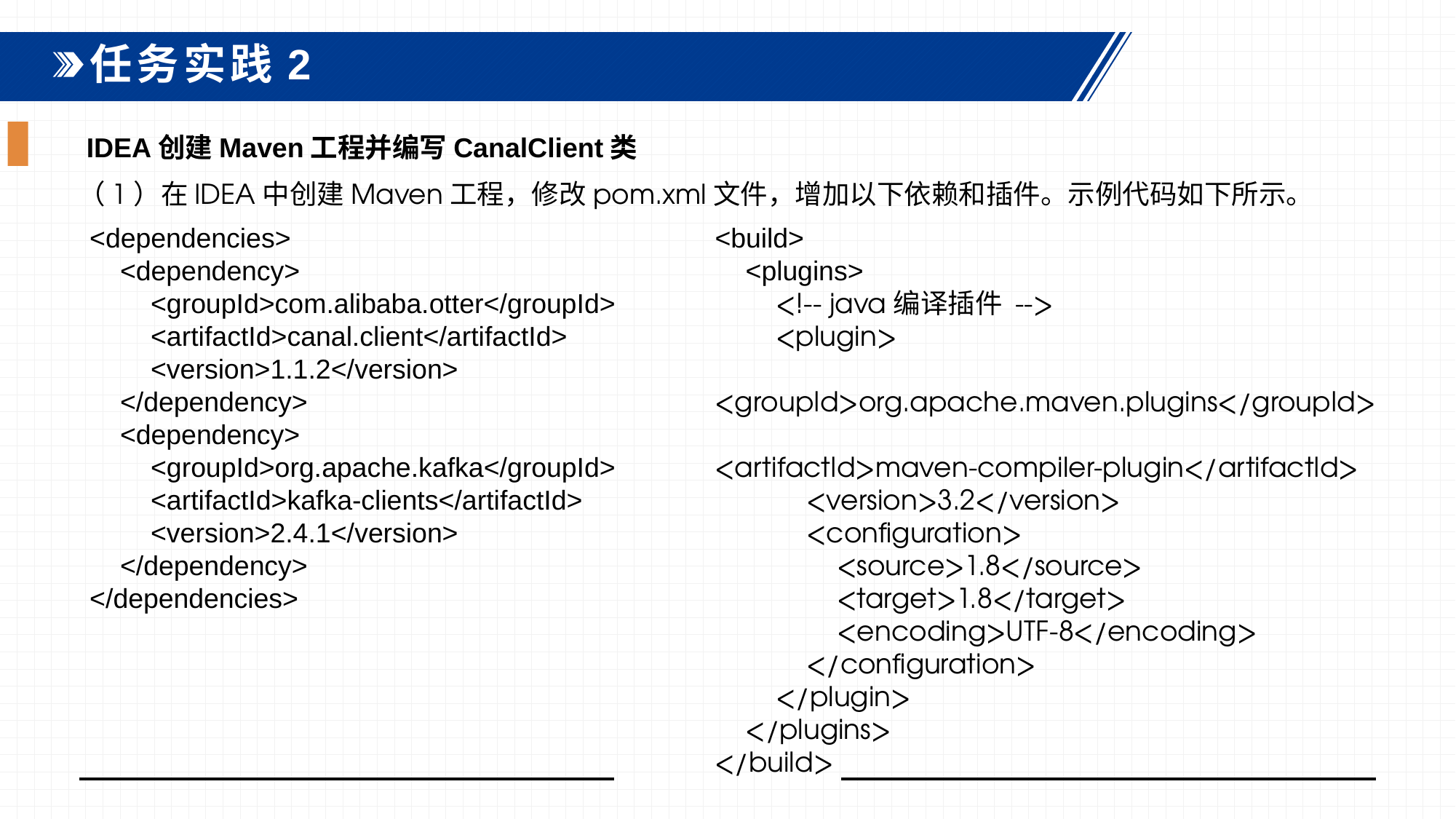

任务实践2
IDEA创建Maven工程并编写CanalClient类
（1）在IDEA中创建Maven工程，修改pom.xml文件，增加以下依赖和插件。示例代码如下所示。
<dependencies>     <dependency>         <groupId>com.alibaba.otter</groupId>         <artifactId>canal.client</artifactId>         <version>1.1.2</version>     </dependency>     <dependency>         <groupId>org.apache.kafka</groupId>         <artifactId>kafka-clients</artifactId>         <version>2.4.1</version>     </dependency> </dependencies>

<build>    <plugins>        <!-- java编译插件 -->        <plugin>            <groupId>org.apache.maven.plugins</groupId>            <artifactId>maven-compiler-plugin</artifactId>            <version>3.2</version>            <configuration>                <source>1.8</source>                <target>1.8</target>                <encoding>UTF-8</encoding>            </configuration>        </plugin>    </plugins></build>